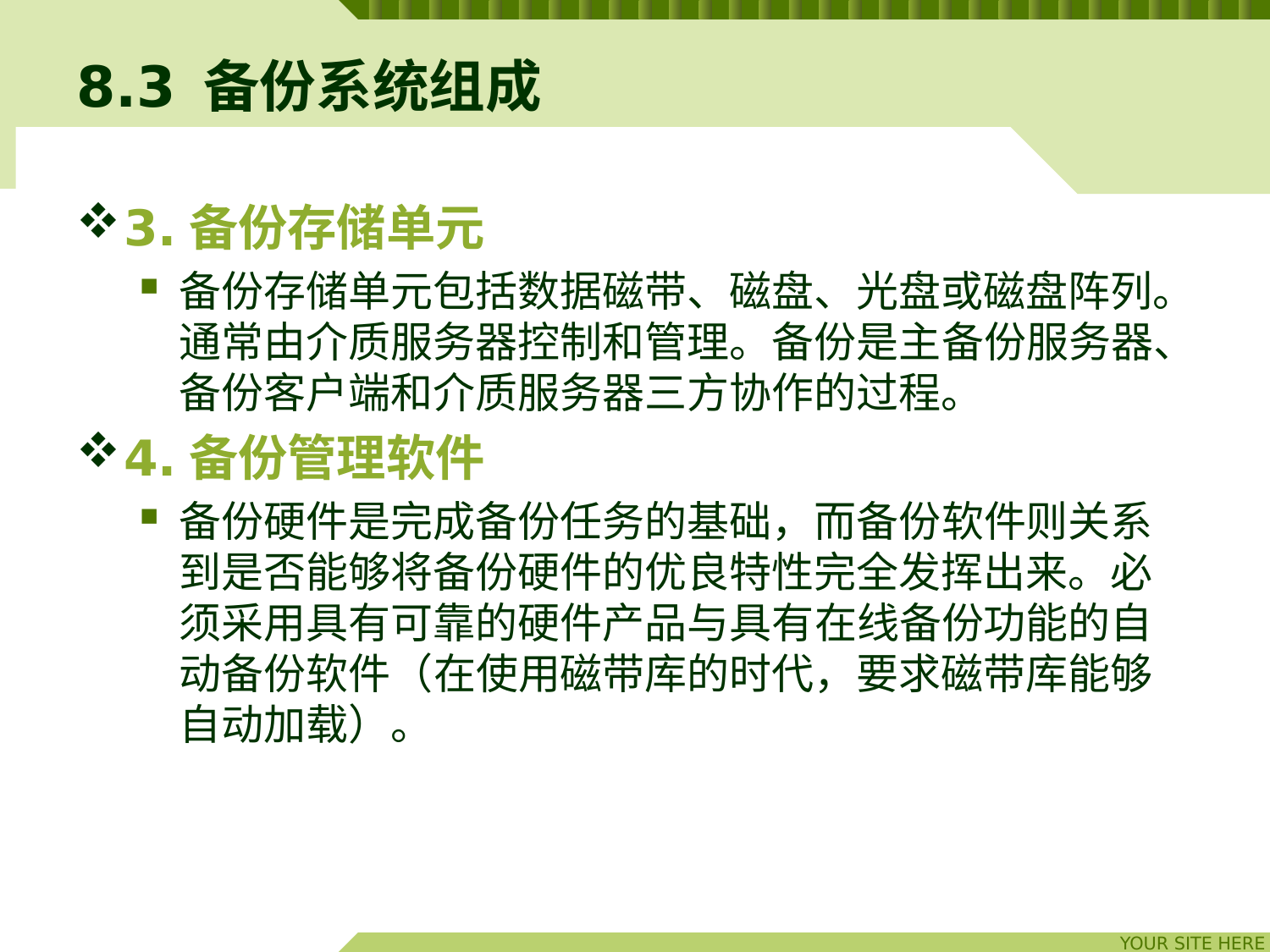

# 8.3	备份系统组成
3.备份存储单元
备份存储单元包括数据磁带、磁盘、光盘或磁盘阵列。通常由介质服务器控制和管理。备份是主备份服务器、备份客户端和介质服务器三方协作的过程。
4.备份管理软件
备份硬件是完成备份任务的基础，而备份软件则关系到是否能够将备份硬件的优良特性完全发挥出来。必须采用具有可靠的硬件产品与具有在线备份功能的自动备份软件（在使用磁带库的时代，要求磁带库能够自动加载）。